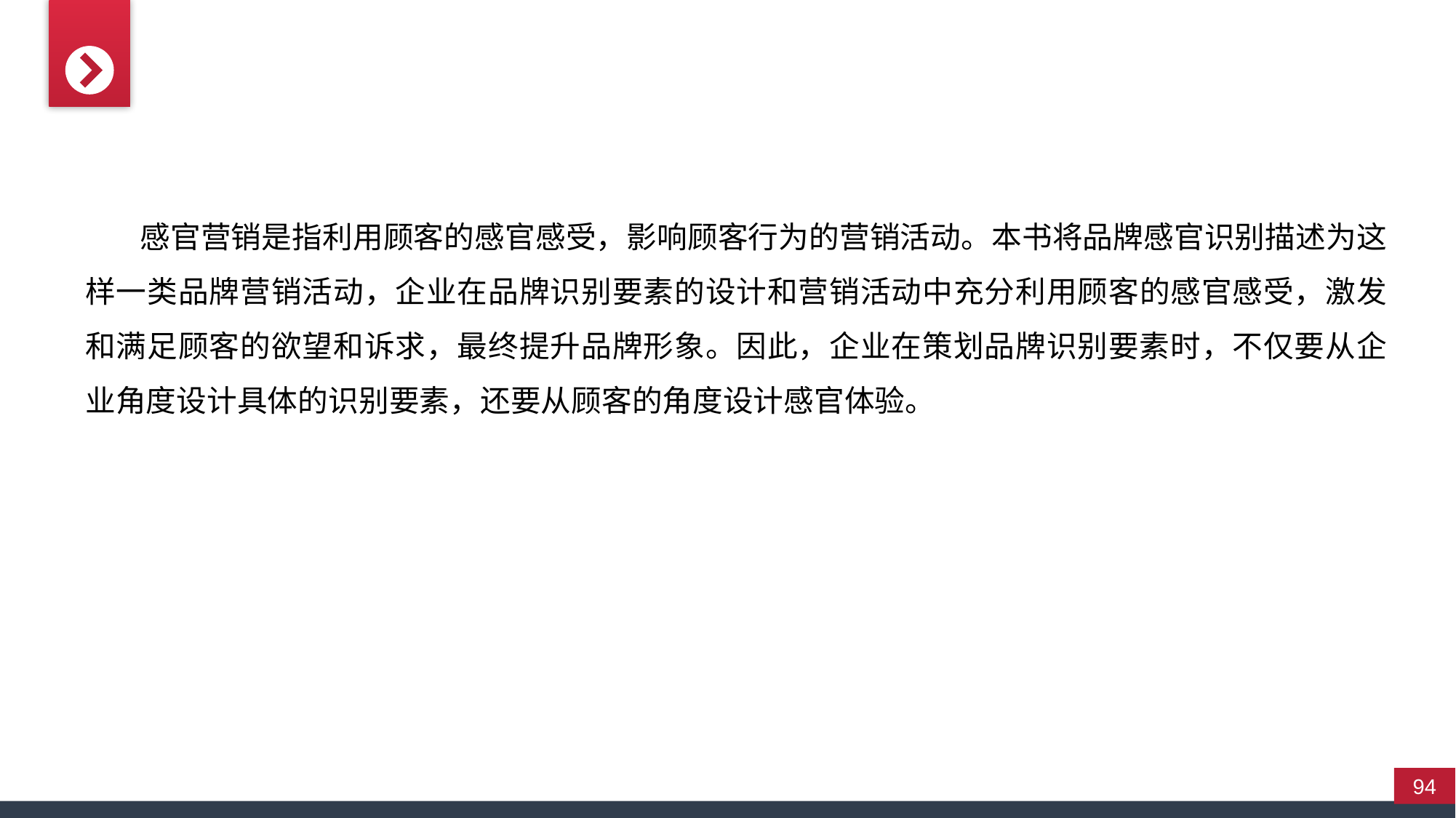

感官营销是指利用顾客的感官感受，影响顾客行为的营销活动。本书将品牌感官识别描述为这样一类品牌营销活动，企业在品牌识别要素的设计和营销活动中充分利用顾客的感官感受，激发和满足顾客的欲望和诉求，最终提升品牌形象。因此，企业在策划品牌识别要素时，不仅要从企业角度设计具体的识别要素，还要从顾客的角度设计感官体验。